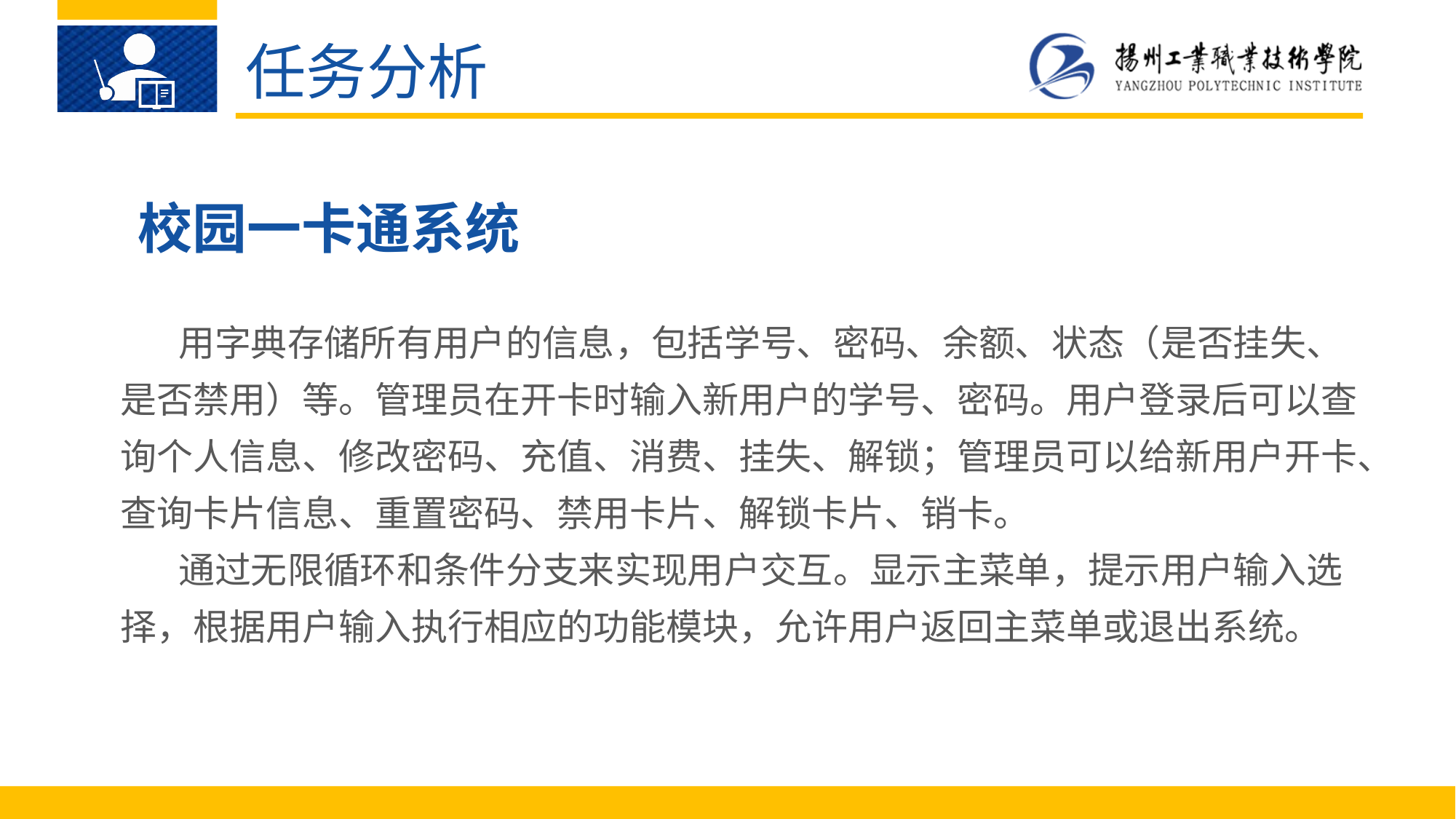

任务分析
校园一卡通系统
      用字典存储所有用户的信息，包括学号、密码、余额、状态（是否挂失、是否禁用）等。管理员在开卡时输入新用户的学号、密码。用户登录后可以查询个人信息、修改密码、充值、消费、挂失、解锁；管理员可以给新用户开卡、查询卡片信息、重置密码、禁用卡片、解锁卡片、销卡。
      通过无限循环和条件分支来实现用户交互。显示主菜单，提示用户输入选择，根据用户输入执行相应的功能模块，允许用户返回主菜单或退出系统。